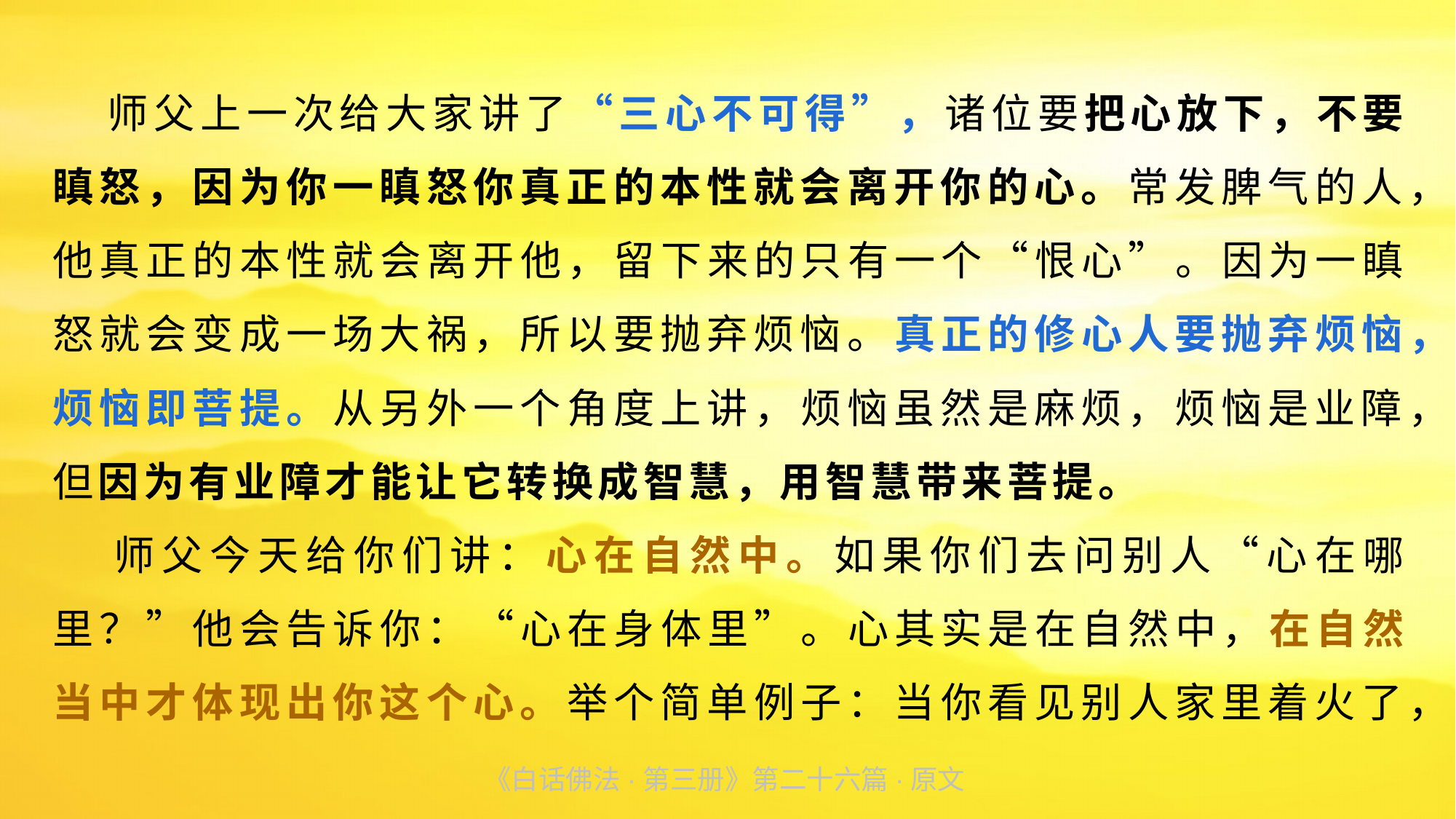

师父上一次给大家讲了“三心不可得”，诸位要把心放下，不要瞋怒，因为你一瞋怒你真正的本性就会离开你的心。常发脾气的人，他真正的本性就会离开他，留下来的只有一个“恨心”。因为一瞋怒就会变成一场大祸，所以要抛弃烦恼。真正的修心人要抛弃烦恼，烦恼即菩提。从另外一个角度上讲，烦恼虽然是麻烦，烦恼是业障，但因为有业障才能让它转换成智慧，用智慧带来菩提。
   师父今天给你们讲：心在自然中。如果你们去问别人“心在哪里？”他会告诉你：“心在身体里”。心其实是在自然中，在自然当中才体现出你这个心。举个简单例子：当你看见别人家里着火了，
《白话佛法·第三册》第二十六篇·原文